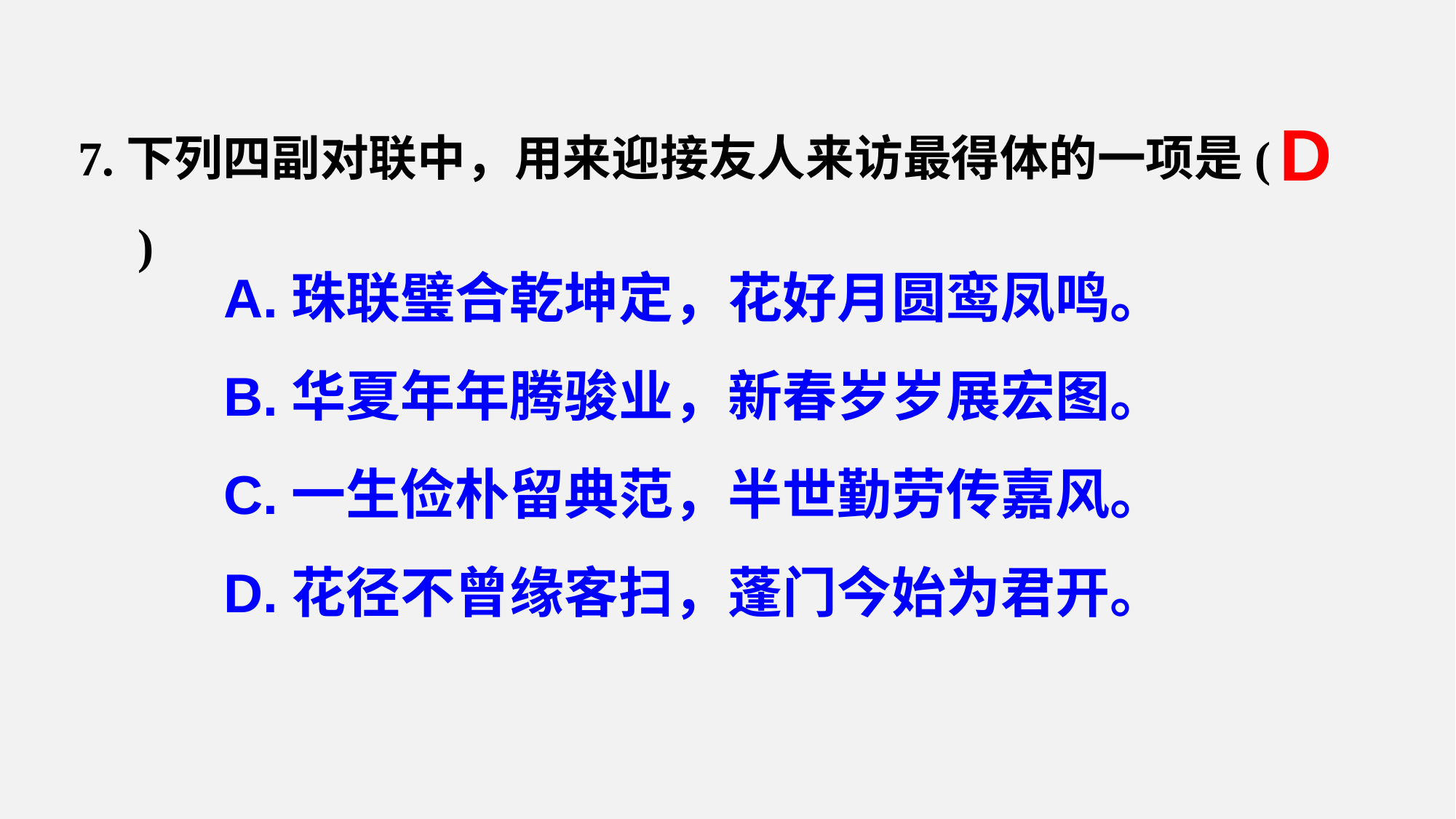

7.下列四副对联中，用来迎接友人来访最得体的一项是(　　)
D
A.珠联璧合乾坤定，花好月圆鸾凤鸣。
B.华夏年年腾骏业，新春岁岁展宏图。
C.一生俭朴留典范，半世勤劳传嘉风。
D.花径不曾缘客扫，蓬门今始为君开。